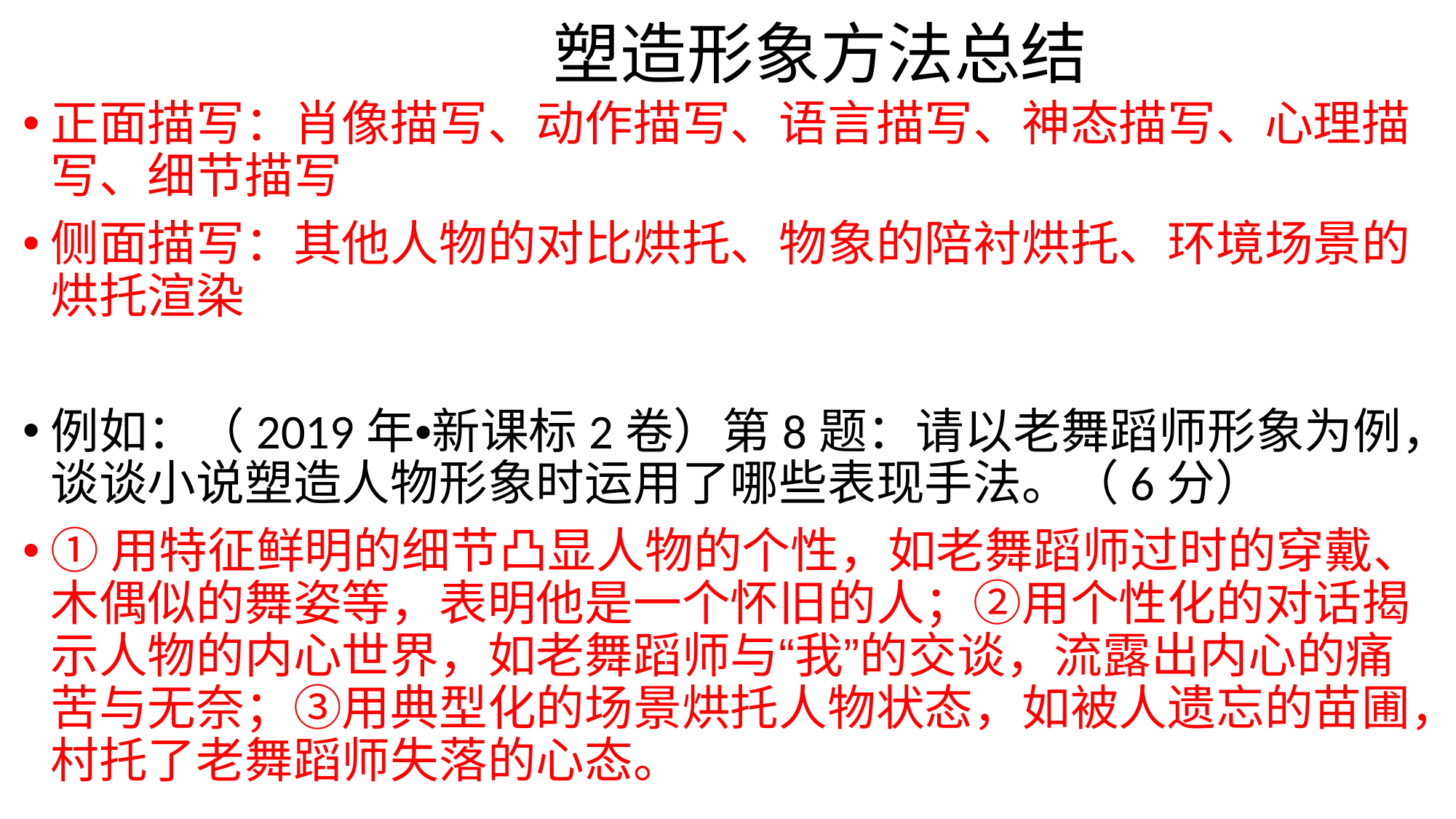

# 塑造形象方法总结
正面描写：肖像描写、动作描写、语言描写、神态描写、心理描写、细节描写
侧面描写：其他人物的对比烘托、物象的陪衬烘托、环境场景的烘托渲染

例如：（2019年•新课标2卷）第8题：请以老舞蹈师形象为例，谈谈小说塑造人物形象时运用了哪些表现手法。（6分）
①用特征鲜明的细节凸显人物的个性，如老舞蹈师过时的穿戴、木偶似的舞姿等，表明他是一个怀旧的人；②用个性化的对话揭示人物的内心世界，如老舞蹈师与“我”的交谈，流露出内心的痛苦与无奈；③用典型化的场景烘托人物状态，如被人遗忘的苗圃，村托了老舞蹈师失落的心态。